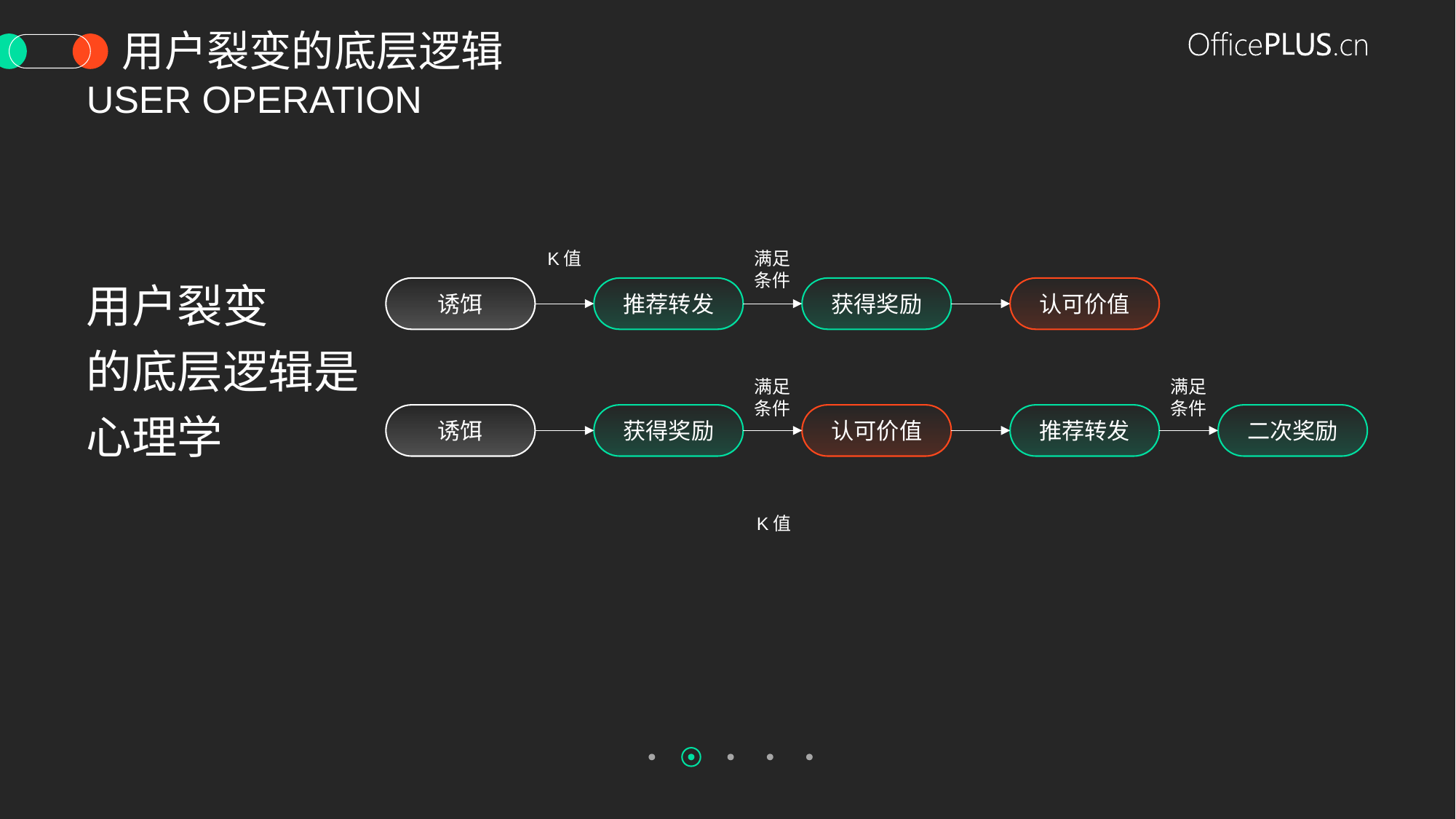

用户裂变的底层逻辑
User operation

K值
满足
条件

诱饵

推荐转发

获得奖励

认可价值
满足
条件
满足
条件

诱饵

获得奖励

认可价值

推荐转发

二次奖励
K值
用户裂变
的底层逻辑是
心理学